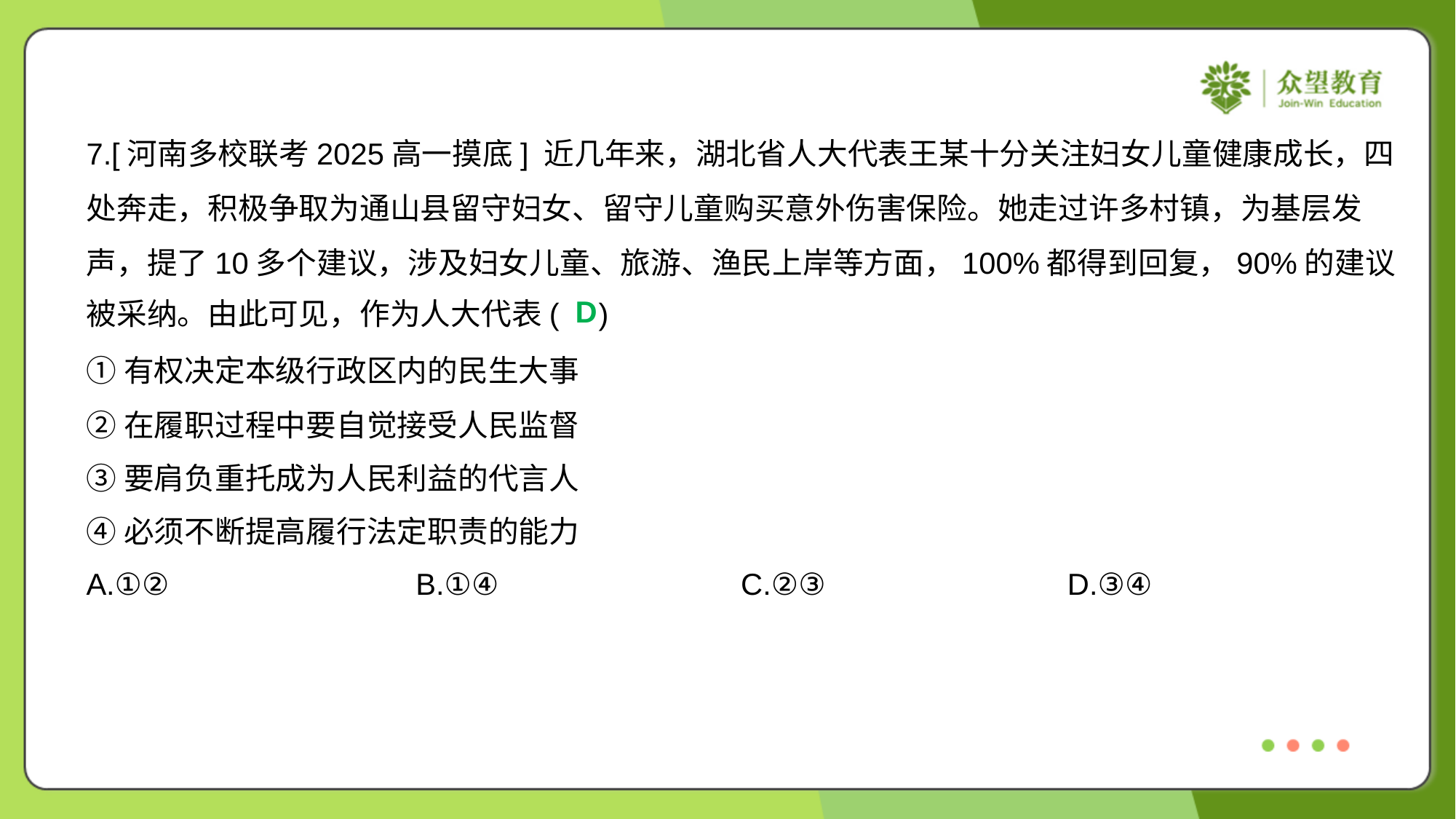

7.[河南多校联考2025高一摸底] 近几年来，湖北省人大代表王某十分关注妇女儿童健康成长，四
处奔走，积极争取为通山县留守妇女、留守儿童购买意外伤害保险。她走过许多村镇，为基层发
声，提了10多个建议，涉及妇女儿童、旅游、渔民上岸等方面，100%都得到回复，90%的建议
被采纳。由此可见，作为人大代表(     )
D
①有权决定本级行政区内的民生大事
②在履职过程中要自觉接受人民监督
③要肩负重托成为人民利益的代言人
④必须不断提高履行法定职责的能力
A.①②	B.①④	C.②③	D.③④